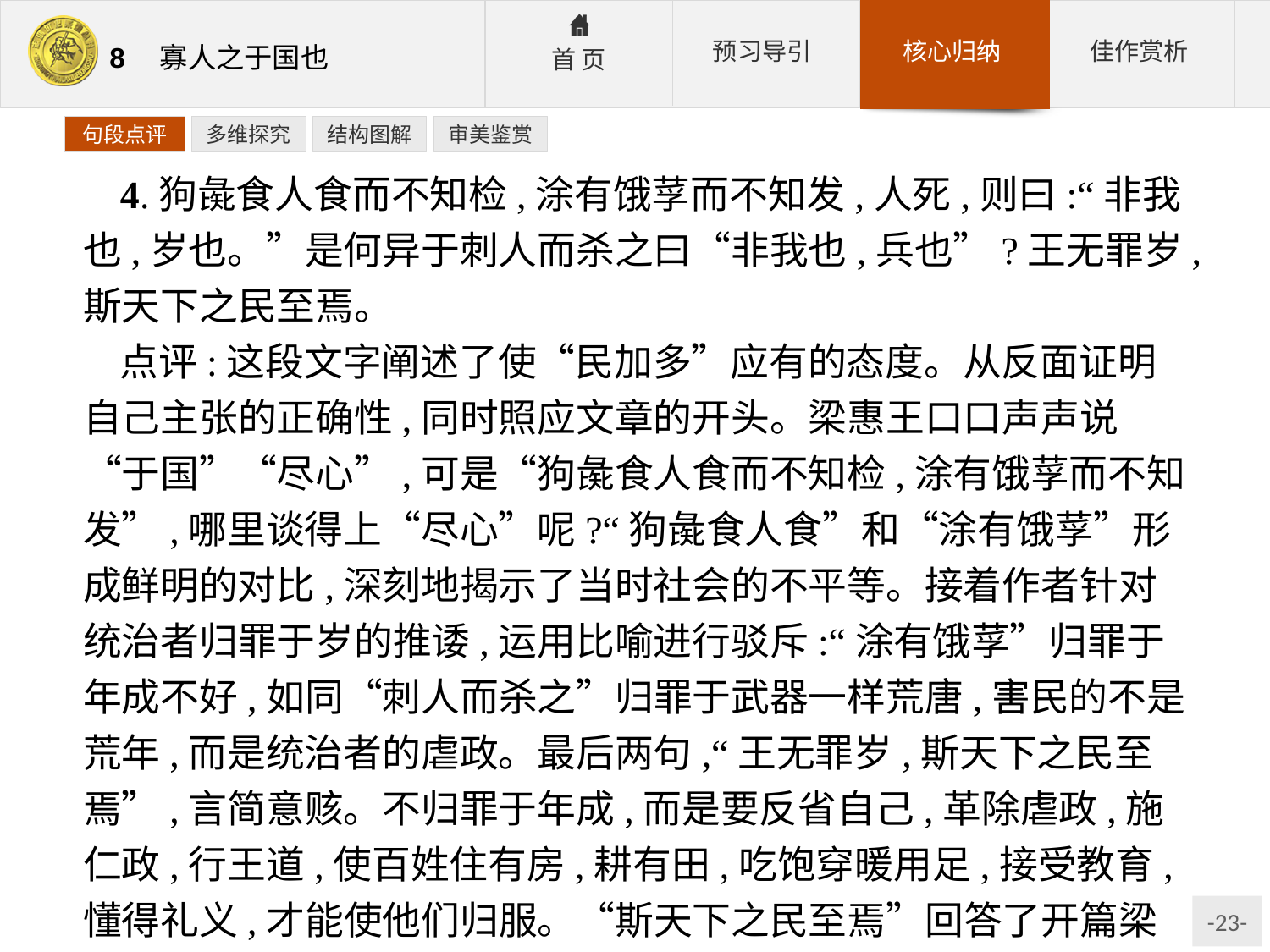

句段点评
多维探究
结构图解
审美鉴赏
4.狗彘食人食而不知检,涂有饿莩而不知发,人死,则曰:“非我也,岁也。”是何异于刺人而杀之曰“非我也,兵也”?王无罪岁,斯天下之民至焉。
点评:这段文字阐述了使“民加多”应有的态度。从反面证明自己主张的正确性,同时照应文章的开头。梁惠王口口声声说“于国”“尽心”,可是“狗彘食人食而不知检,涂有饿莩而不知发”,哪里谈得上“尽心”呢?“狗彘食人食”和“涂有饿莩”形成鲜明的对比,深刻地揭示了当时社会的不平等。接着作者针对统治者归罪于岁的推诿,运用比喻进行驳斥:“涂有饿莩”归罪于年成不好,如同“刺人而杀之”归罪于武器一样荒唐,害民的不是荒年,而是统治者的虐政。最后两句,“王无罪岁,斯天下之民至焉”,言简意赅。不归罪于年成,而是要反省自己,革除虐政,施仁政,行王道,使百姓住有房,耕有田,吃饱穿暖用足,接受教育,懂得礼义,才能使他们归服。“斯天下之民至焉”回答了开篇梁惠王提出的“民不加多”的疑问。